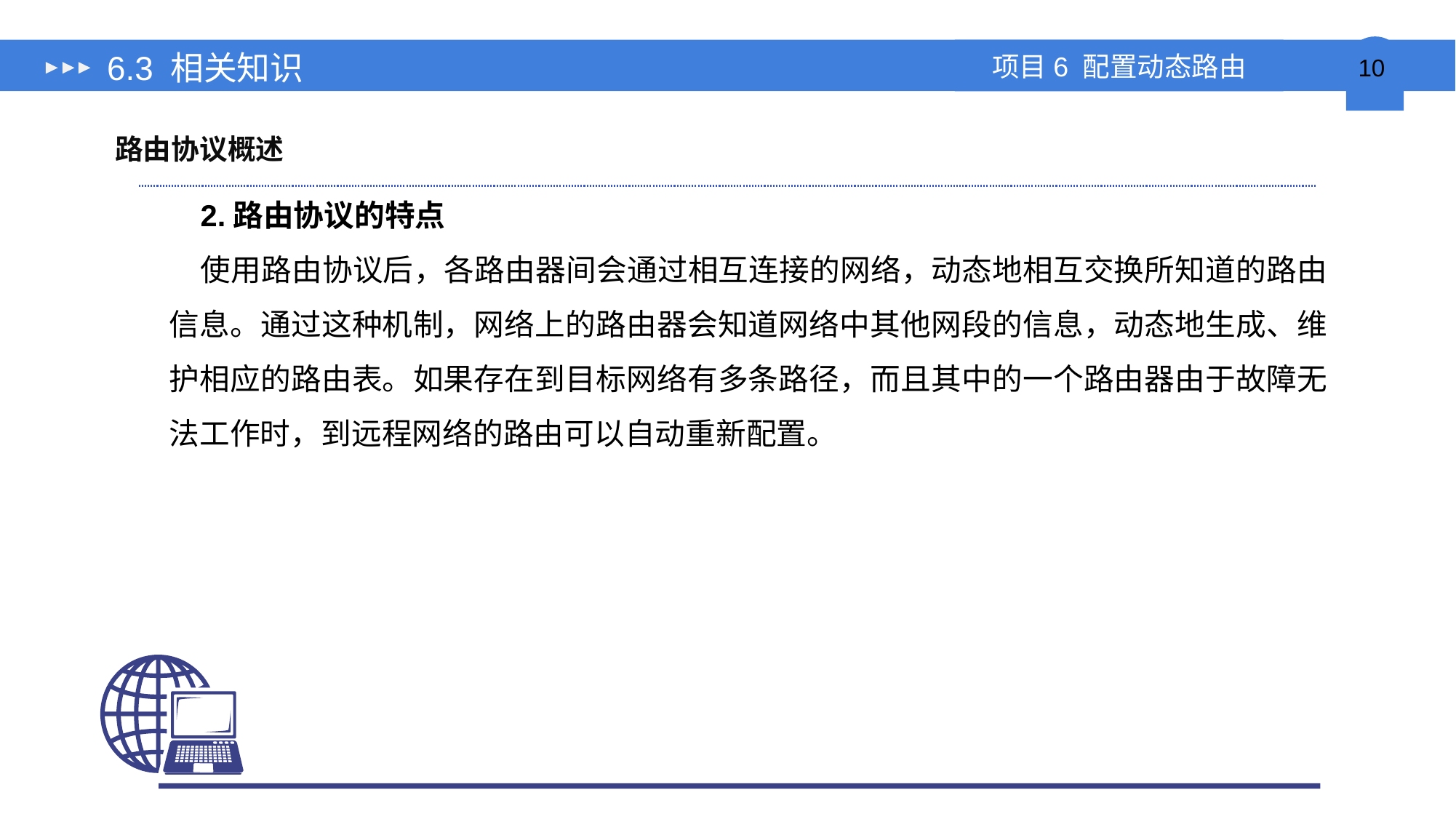

# 6.3 相关知识
路由协议概述
2.路由协议的特点
使用路由协议后，各路由器间会通过相互连接的网络，动态地相互交换所知道的路由信息。通过这种机制，网络上的路由器会知道网络中其他网段的信息，动态地生成、维护相应的路由表。如果存在到目标网络有多条路径，而且其中的一个路由器由于故障无法工作时，到远程网络的路由可以自动重新配置。